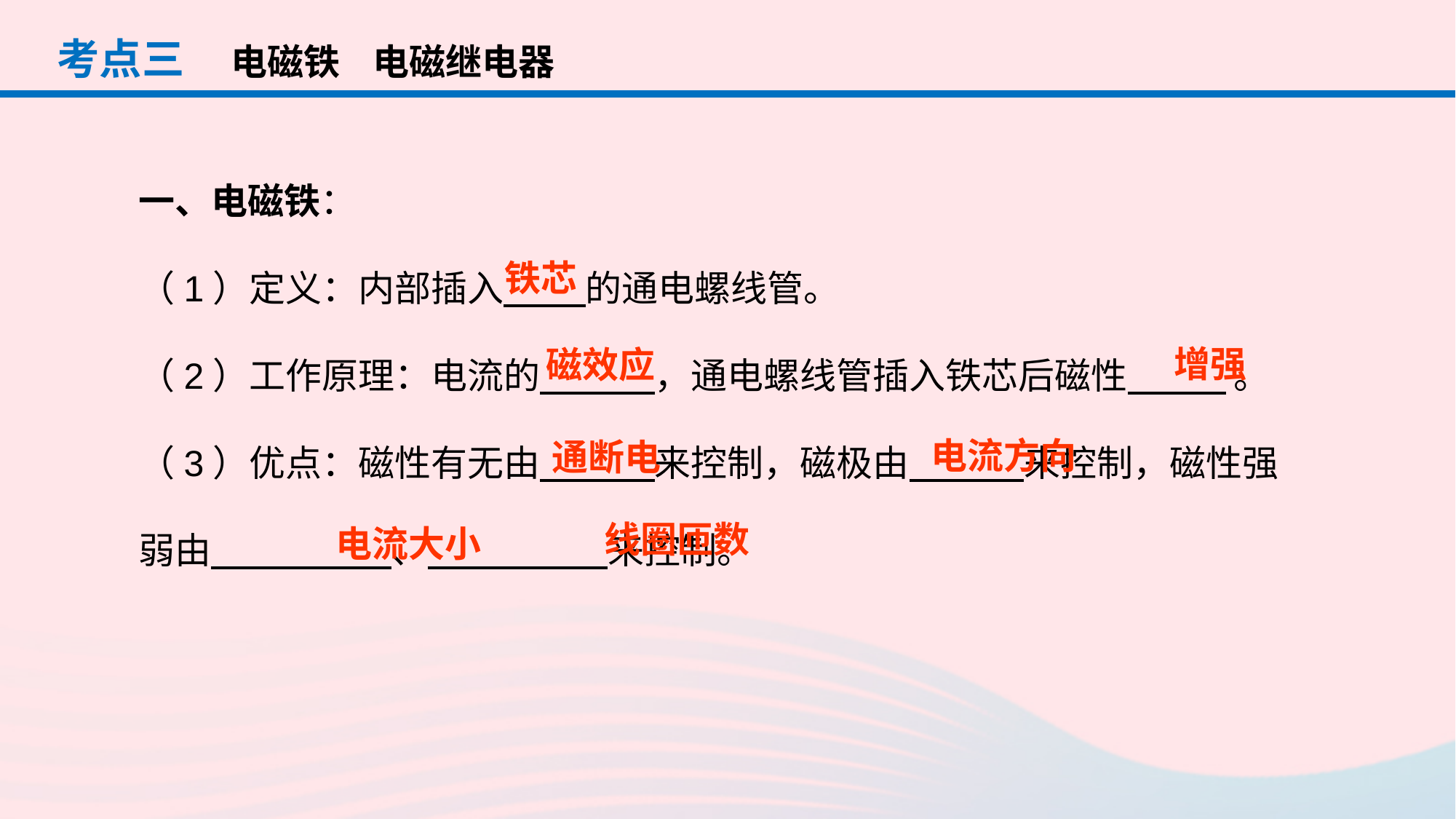

考点三
电磁铁    电磁继电器
一、电磁铁：
（1）定义：内部插入          的通电螺线管。
（2）工作原理：电流的              ，通电螺线管插入铁芯后磁性             。
（3）优点：磁性有无由              来控制，磁极由              来控制，磁性强弱由                      、                      来控制。
铁芯
增强
磁效应
电流方向
通断电
线圈匝数
电流大小